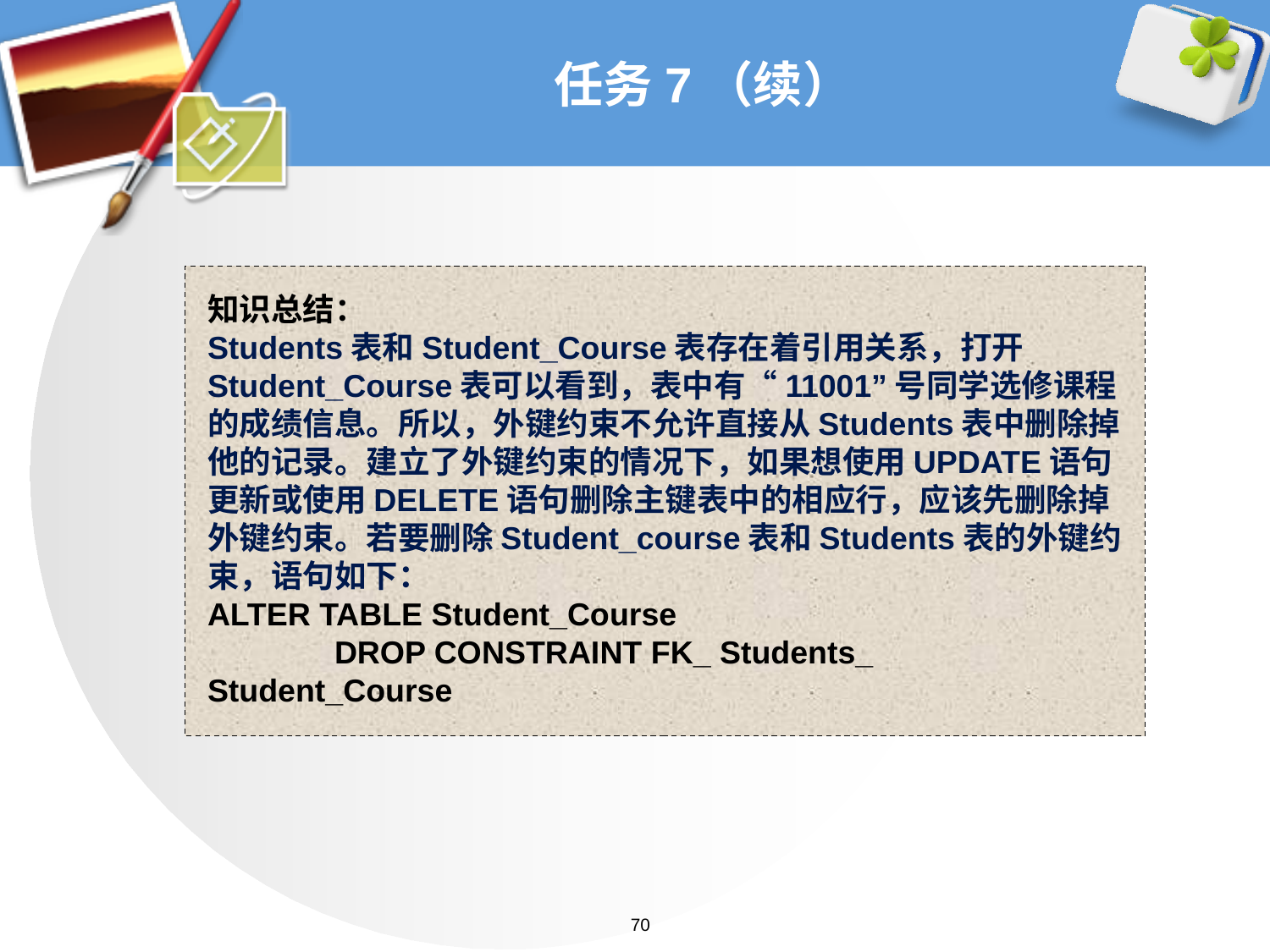

# 任务7（续）

知识总结：
Students表和Student_Course表存在着引用关系，打开Student_Course表可以看到，表中有“11001”号同学选修课程的成绩信息。所以，外键约束不允许直接从Students表中删除掉他的记录。建立了外键约束的情况下，如果想使用UPDATE语句更新或使用DELETE语句删除主键表中的相应行，应该先删除掉外键约束。若要删除Student_course表和Students表的外键约束，语句如下：
ALTER TABLE Student_Course
	DROP CONSTRAINT FK_ Students_ Student_Course
70